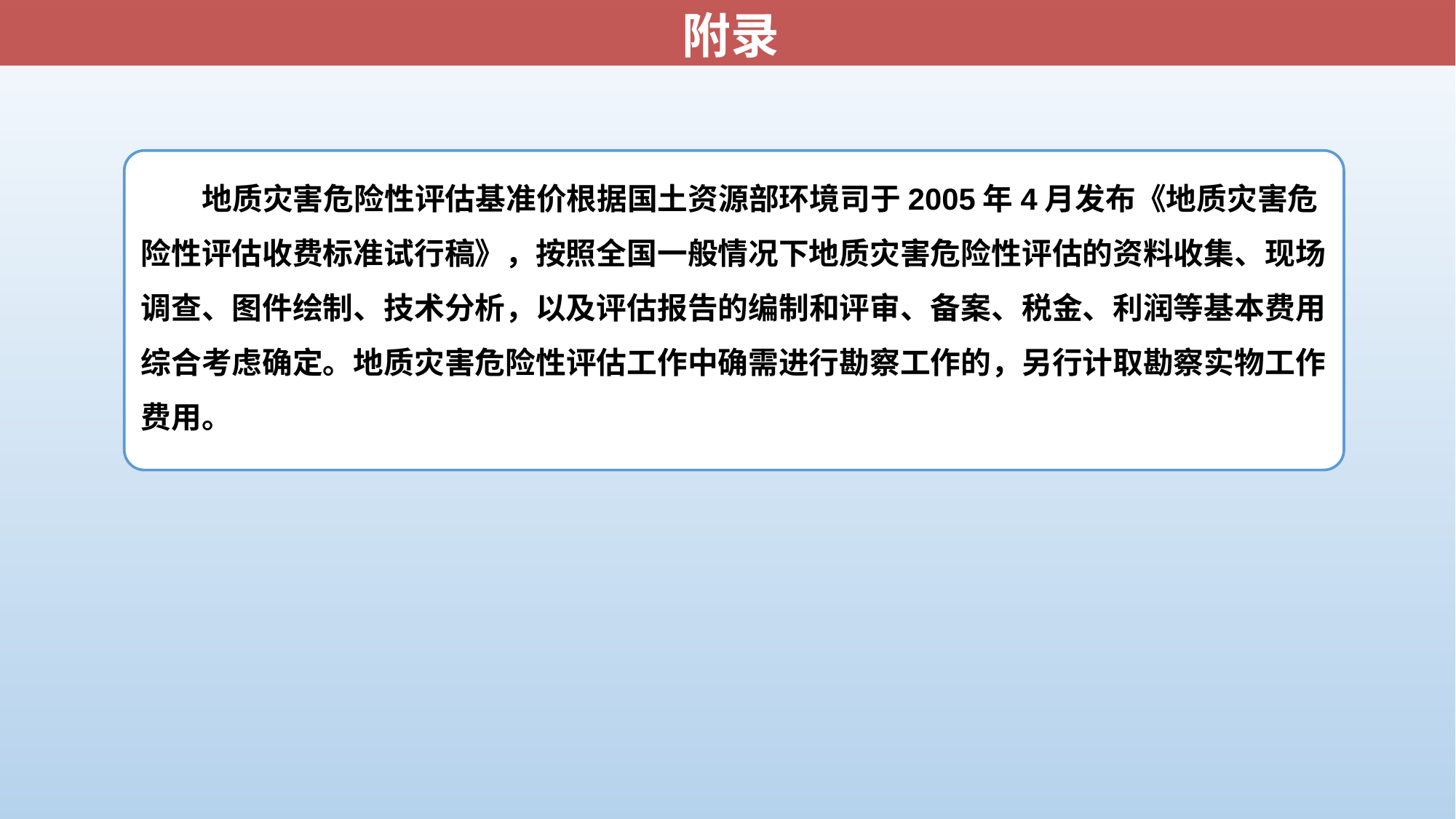

附录
        地质灾害危险性评估基准价根据国土资源部环境司于2005年4月发布《地质灾害危险性评估收费标准试行稿》，按照全国一般情况下地质灾害危险性评估的资料收集、现场调查、图件绘制、技术分析，以及评估报告的编制和评审、备案、税金、利润等基本费用综合考虑确定。地质灾害危险性评估工作中确需进行勘察工作的，另行计取勘察实物工作费用。